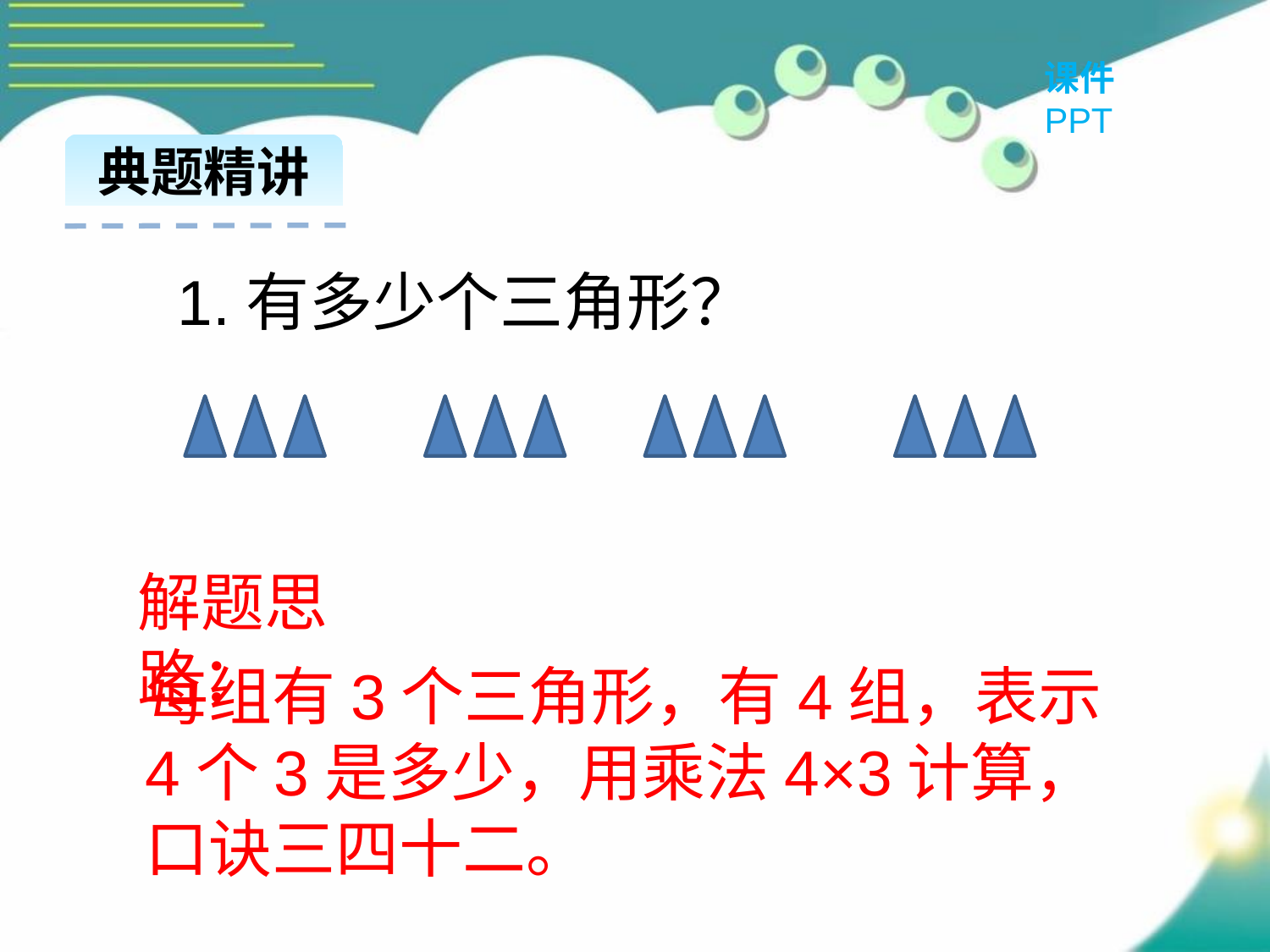

课件PPT
典题精讲

1.有多少个三角形？

解题思路：
每组有3个三角形，有4组，表示4个3是多少，用乘法4×3计算，口诀三四十二。